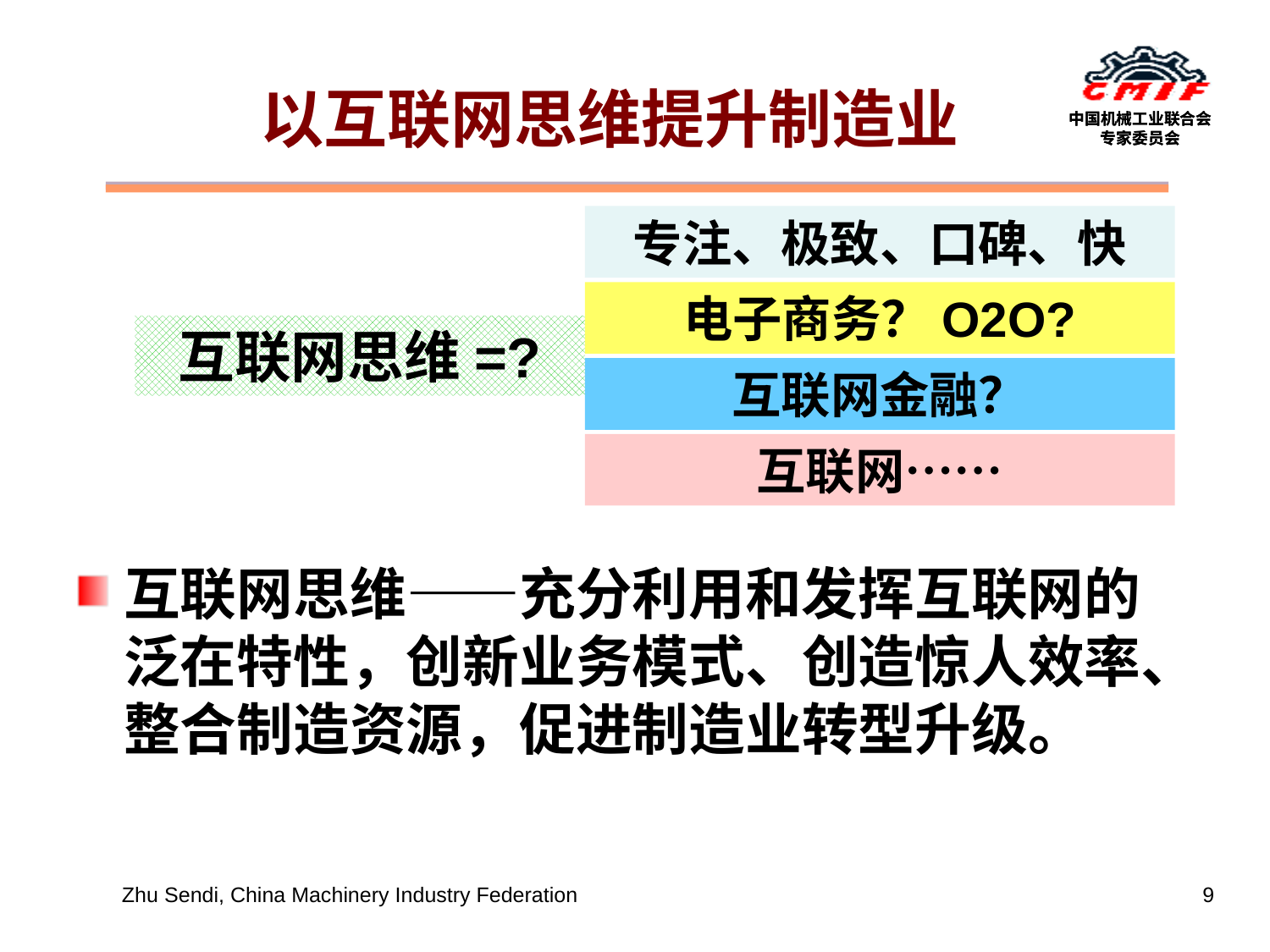

# 以互联网思维提升制造业
专注、极致、口碑、快
电子商务？O2O?
互联网思维=?
互联网金融？
互联网……
互联网思维——充分利用和发挥互联网的泛在特性，创新业务模式、创造惊人效率、整合制造资源，促进制造业转型升级。
Zhu Sendi, China Machinery Industry Federation
9